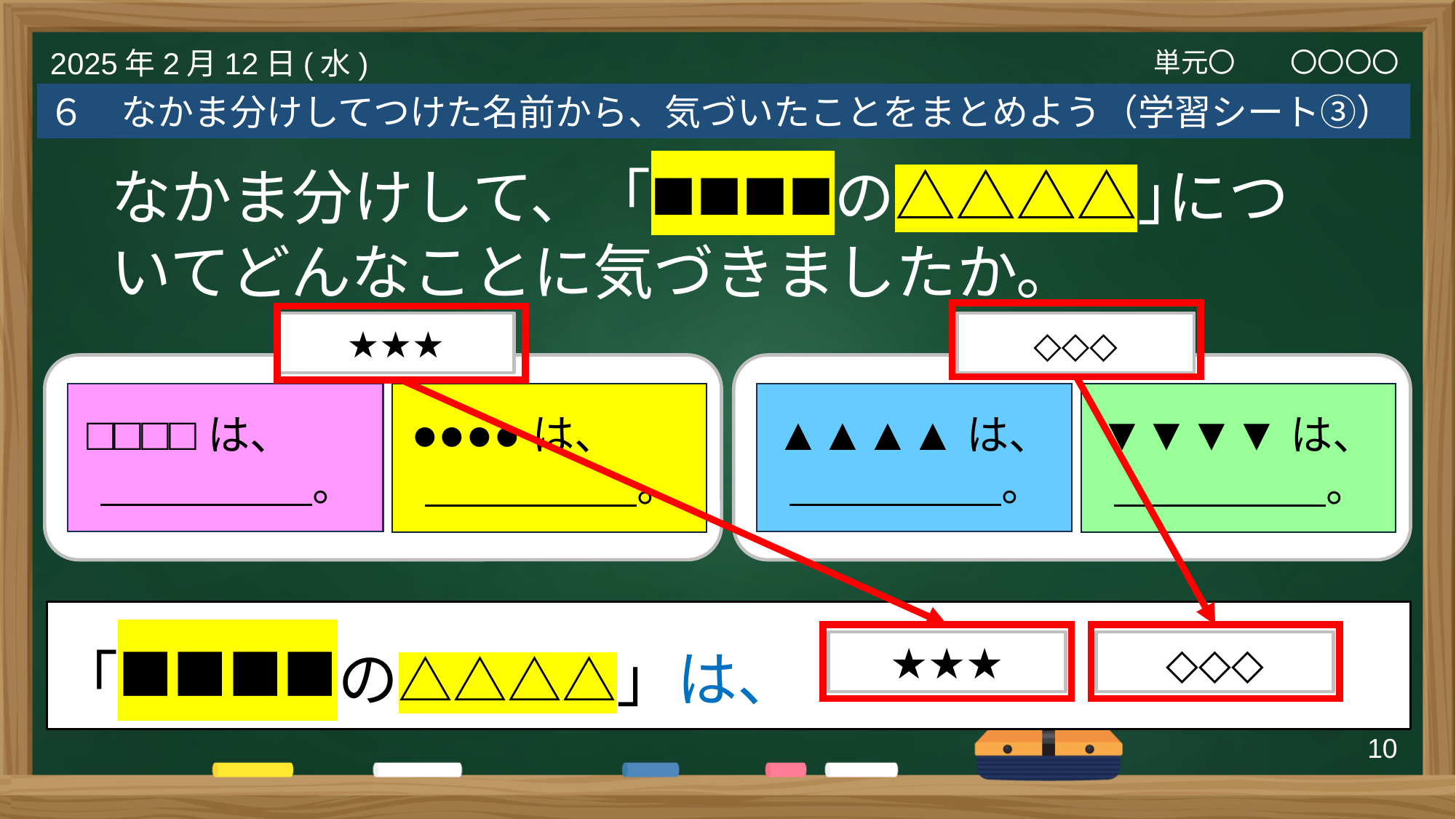

単元〇　　〇〇〇〇
2025年2月12日(水)
６　なかま分けしてつけた名前から、気づいたことをまとめよう（学習シート③）
なかま分けして、「■■■■の△△△△｣についてどんなことに気づきましたか。

★★★

 □□□□は、
 　　　　　。
 ●●●●は、
 　　　　　。
◇◇◇

 ▲▲▲▲は、
 　　　　　。
 ▼▼▼▼は、
 　　　　　。
「■■■■の△△△△」は、

★★★
◇◇◇
10